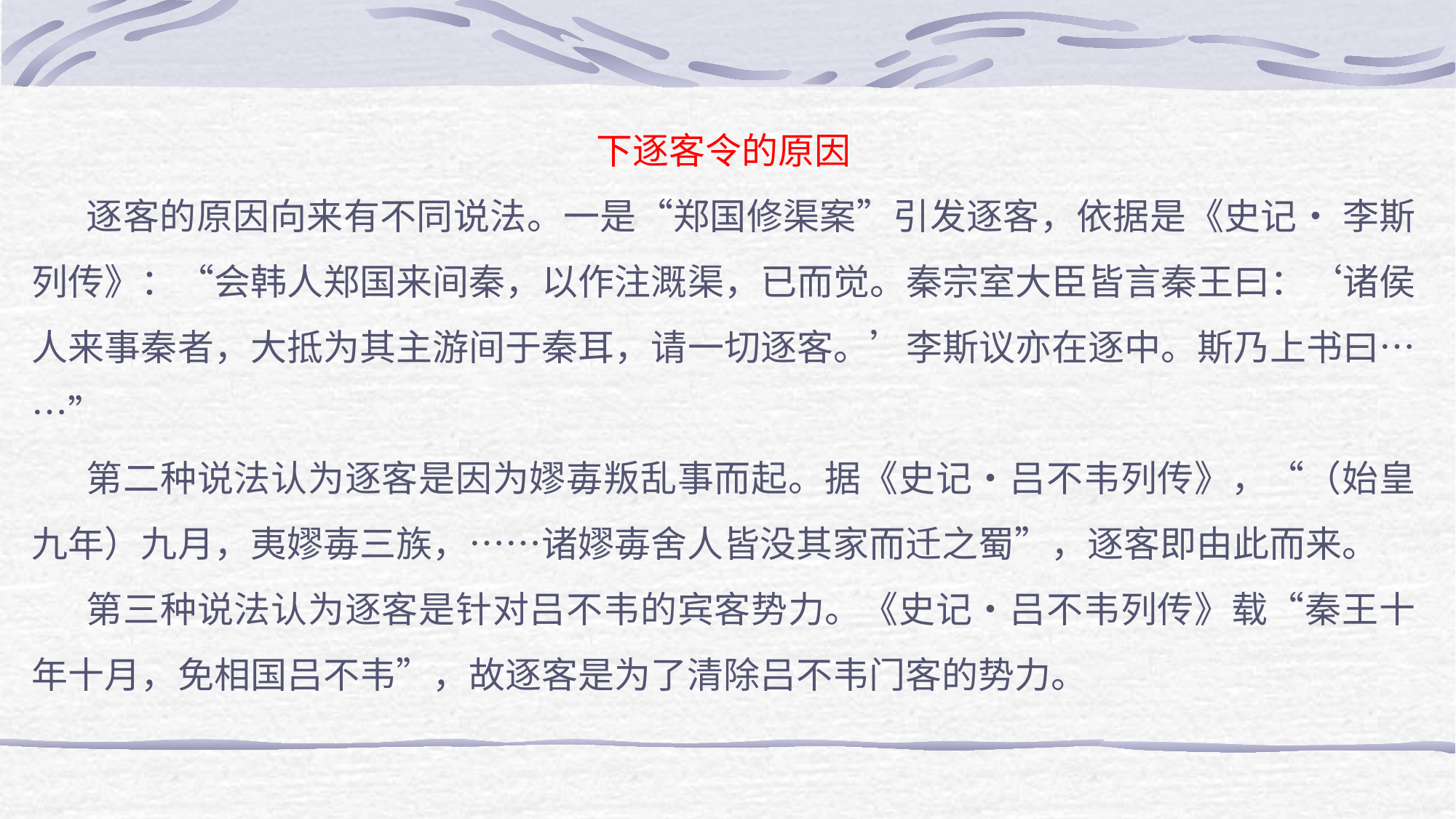

下逐客令的原因
逐客的原因向来有不同说法。一是“郑国修渠案”引发逐客，依据是《史记• 李斯列传》：“会韩人郑国来间秦，以作注溉渠，已而觉。秦宗室大臣皆言秦王曰：‘诸侯人来事秦者，大抵为其主游间于秦耳，请一切逐客。’李斯议亦在逐中。斯乃上书曰……”
第二种说法认为逐客是因为嫪毐叛乱事而起。据《史记•吕不韦列传》，“（始皇九年）九月，夷嫪毐三族，……诸嫪毐舍人皆没其家而迁之蜀”，逐客即由此而来。
第三种说法认为逐客是针对吕不韦的宾客势力。《史记•吕不韦列传》载“秦王十年十月，免相国吕不韦”，故逐客是为了清除吕不韦门客的势力。